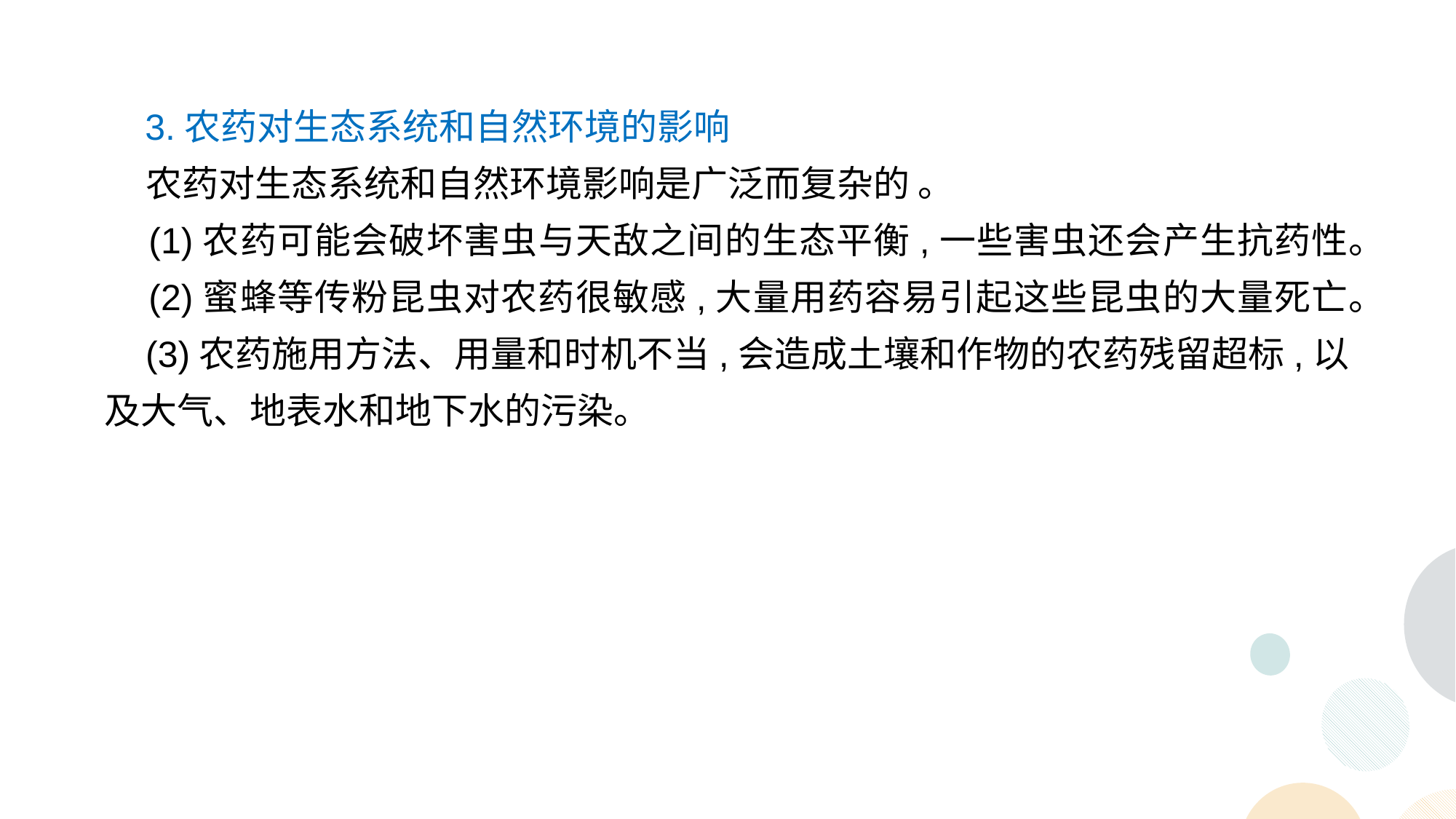

3.农药对生态系统和自然环境的影响
    农药对生态系统和自然环境影响是广泛而复杂的 。
    (1)农药可能会破坏害虫与天敌之间的生态平衡,一些害虫还会产生抗药性。
    (2)蜜蜂等传粉昆虫对农药很敏感,大量用药容易引起这些昆虫的大量死亡。
    (3)农药施用方法、用量和时机不当,会造成土壤和作物的农药残留超标,以及大气、地表水和地下水的污染。